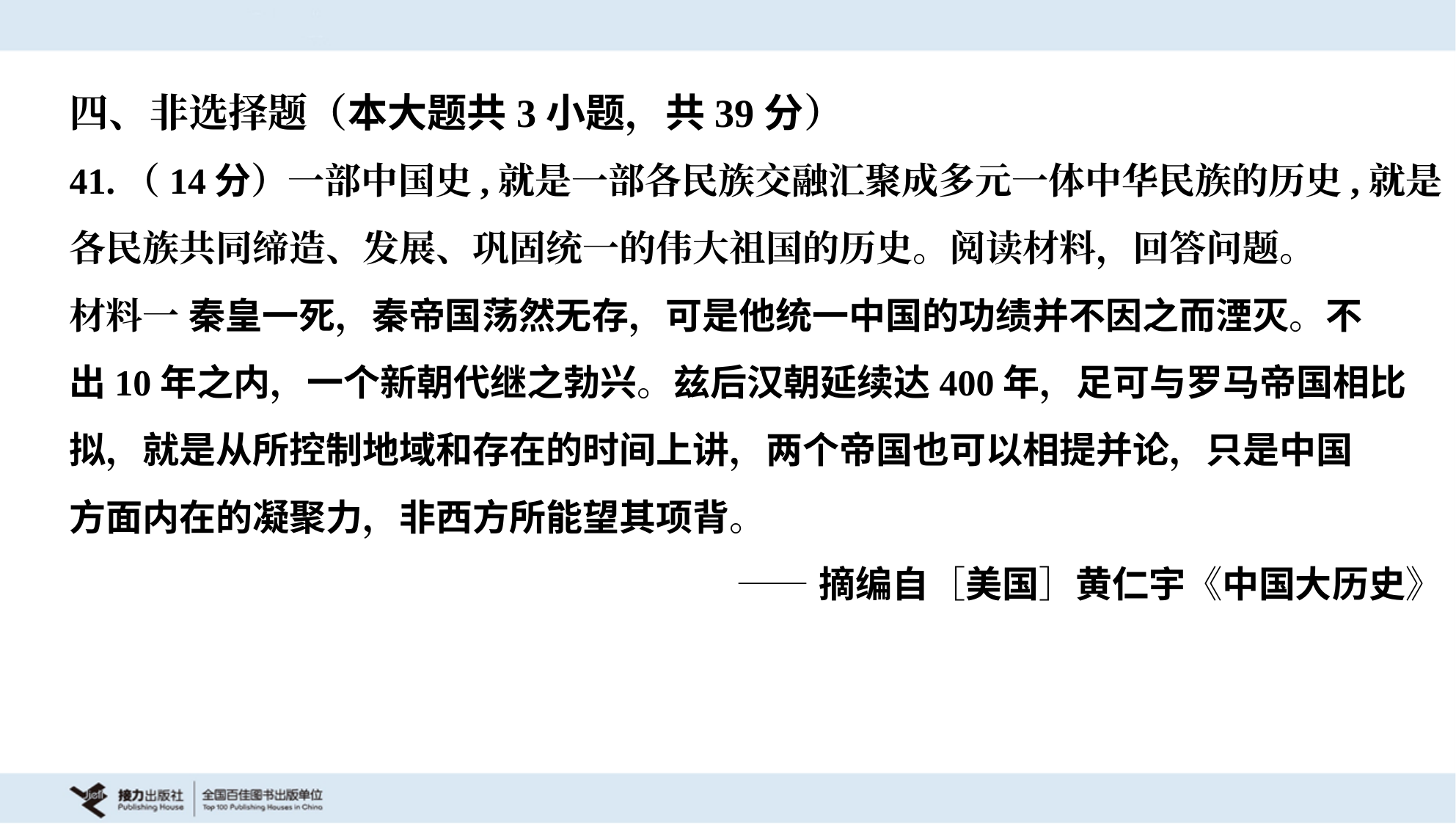

四、非选择题（本大题共3小题，共39分）
41.（14分）一部中国史,就是一部各民族交融汇聚成多元一体中华民族的历史,就是
各民族共同缔造、发展、巩固统一的伟大祖国的历史。阅读材料，回答问题。
材料一 秦皇一死，秦帝国荡然无存，可是他统一中国的功绩并不因之而湮灭。不
出10年之内，一个新朝代继之勃兴。兹后汉朝延续达400年，足可与罗马帝国相比
拟，就是从所控制地域和存在的时间上讲，两个帝国也可以相提并论，只是中国
方面内在的凝聚力，非西方所能望其项背。
——摘编自［美国］黄仁宇《中国大历史》